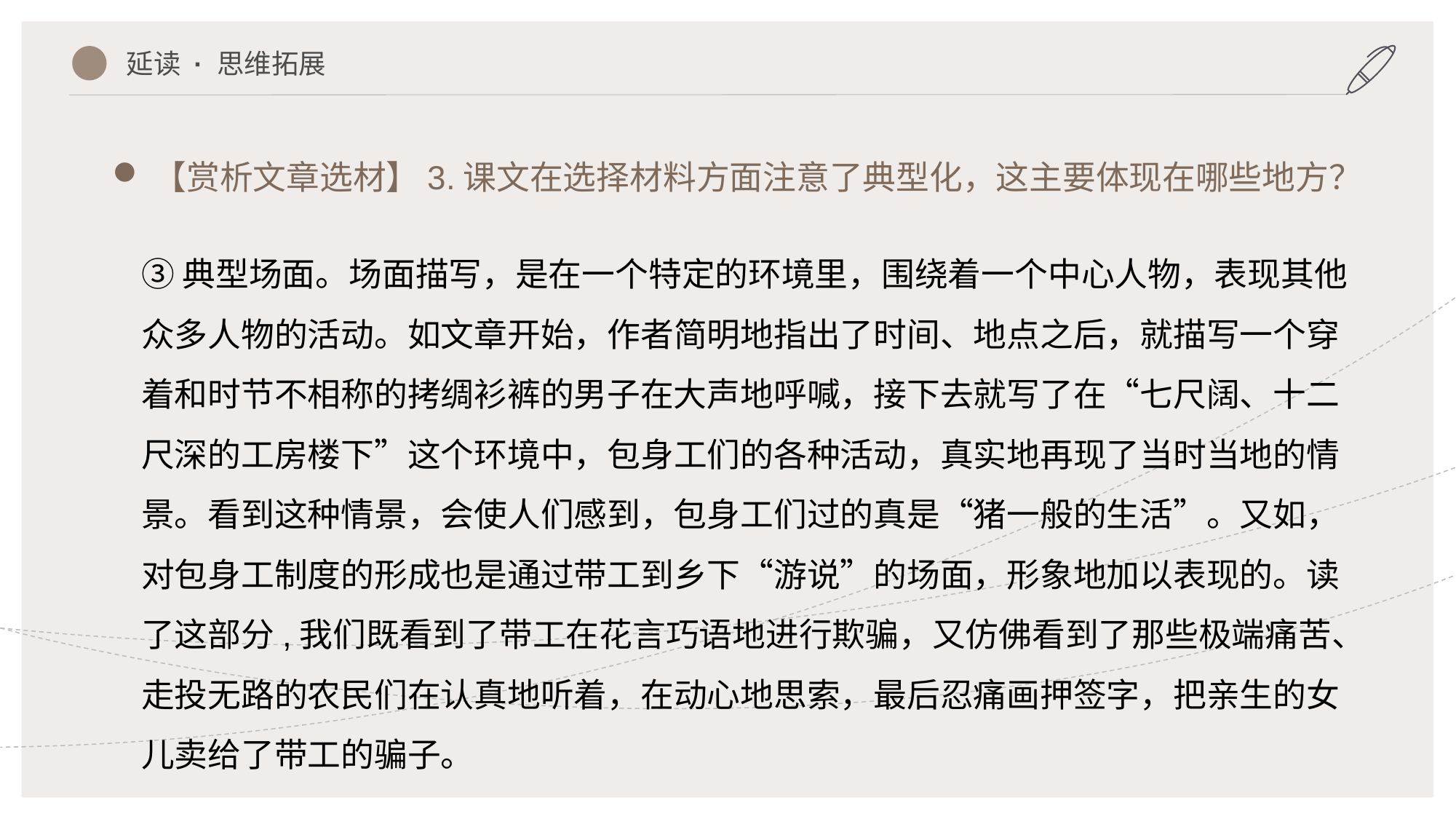

延读 · 思维拓展

【赏析文章选材】3.课文在选择材料方面注意了典型化，这主要体现在哪些地方？

③典型场面。场面描写，是在一个特定的环境里，围绕着一个中心人物，表现其他众多人物的活动。如文章开始，作者简明地指出了时间、地点之后，就描写一个穿着和时节不相称的拷绸衫裤的男子在大声地呼喊，接下去就写了在“七尺阔、十二尺深的工房楼下”这个环境中，包身工们的各种活动，真实地再现了当时当地的情景。看到这种情景，会使人们感到，包身工们过的真是“猪一般的生活”。又如，对包身工制度的形成也是通过带工到乡下“游说”的场面，形象地加以表现的。读了这部分,我们既看到了带工在花言巧语地进行欺骗，又仿佛看到了那些极端痛苦、走投无路的农民们在认真地听着，在动心地思索，最后忍痛画押签字，把亲生的女儿卖给了带工的骗子。